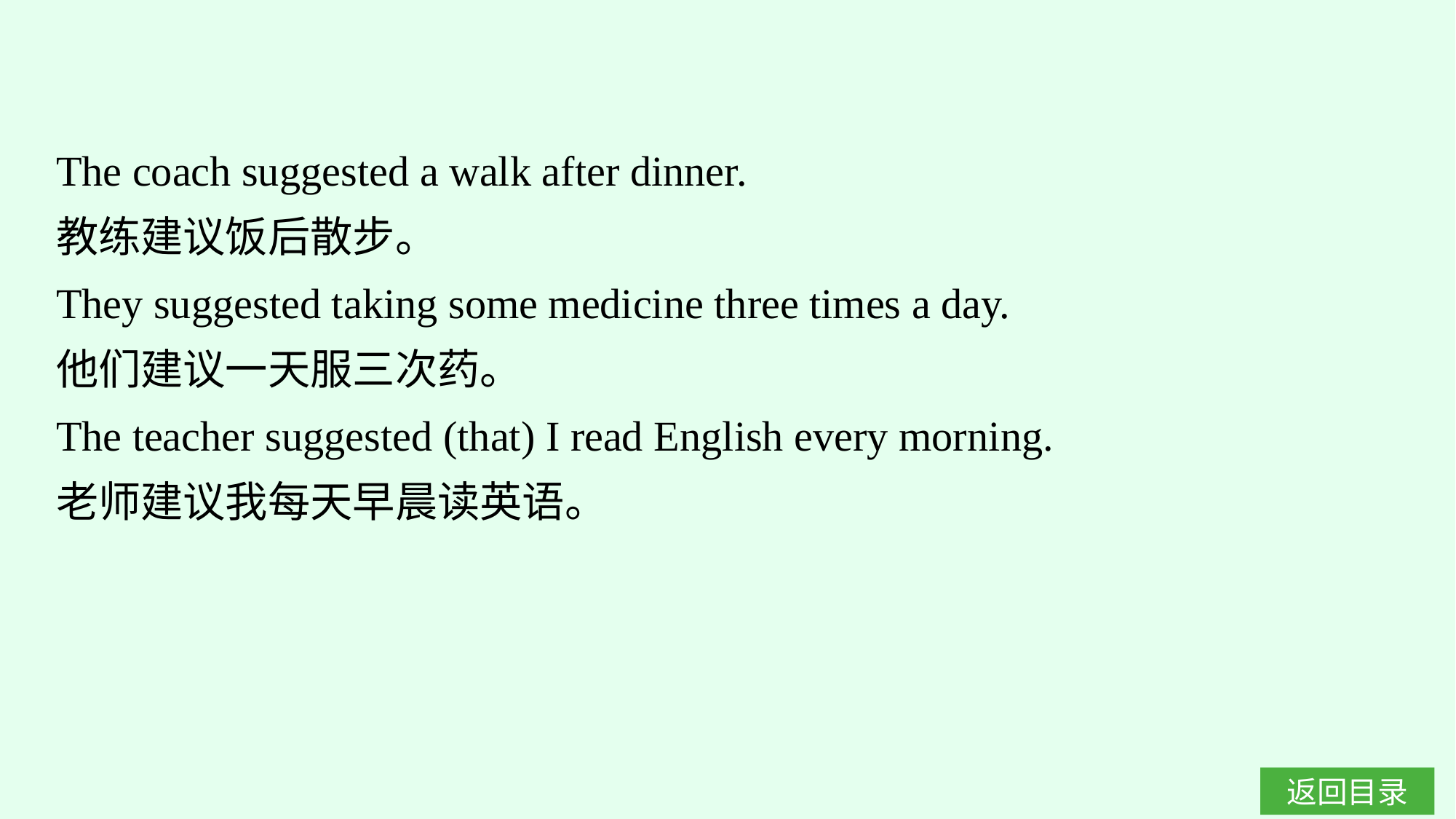

The coach suggested a walk after dinner.
教练建议饭后散步。
They suggested taking some medicine three times a day.
他们建议一天服三次药。
The teacher suggested (that) I read English every morning.
老师建议我每天早晨读英语。